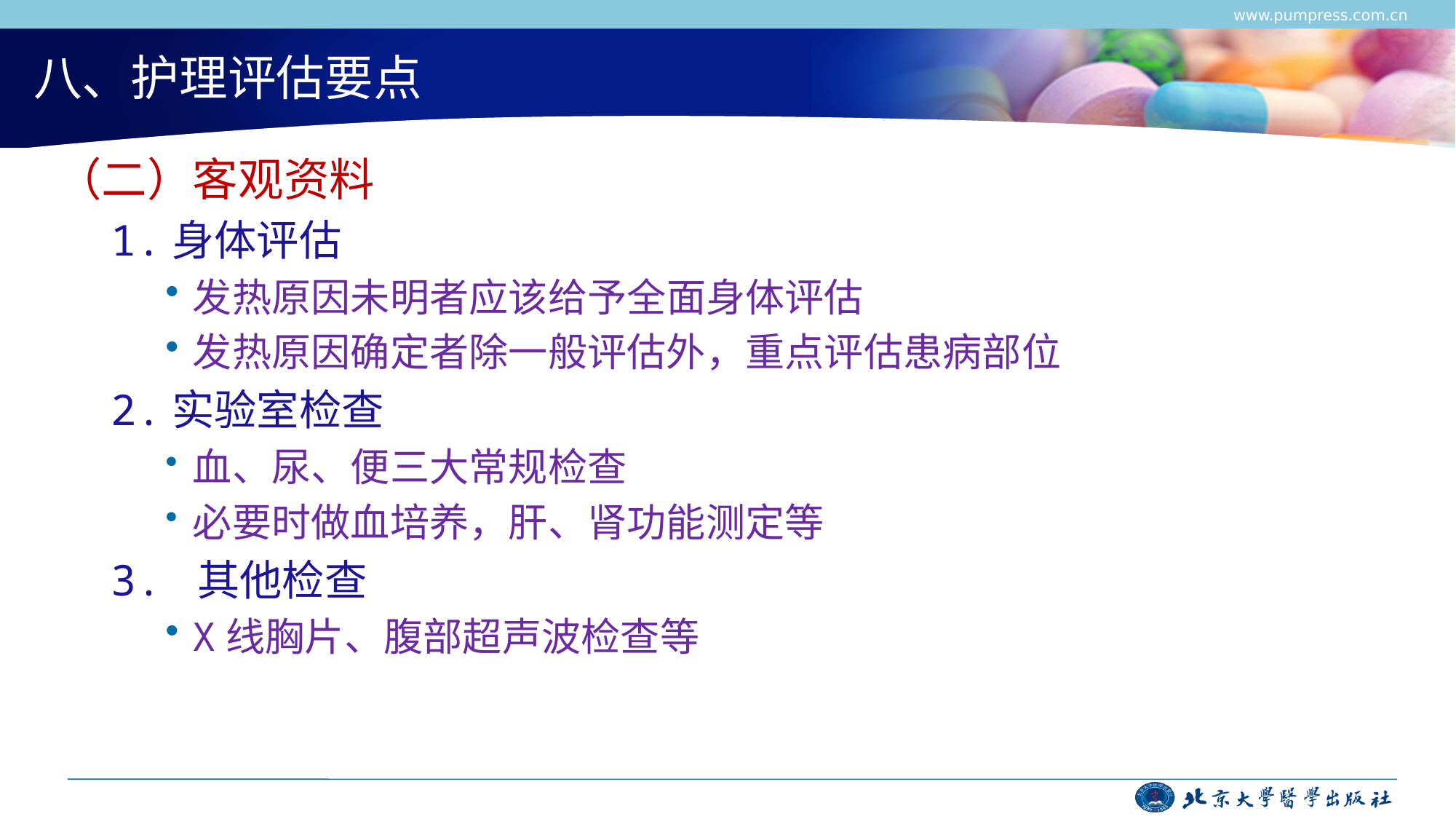

www.pumpress.com.cn
# 八、护理评估要点
（二）客观资料
1.身体评估
发热原因未明者应该给予全面身体评估
发热原因确定者除一般评估外，重点评估患病部位
2.实验室检查
血、尿、便三大常规检查
必要时做血培养，肝、肾功能测定等
3. 其他检查
X线胸片、腹部超声波检查等